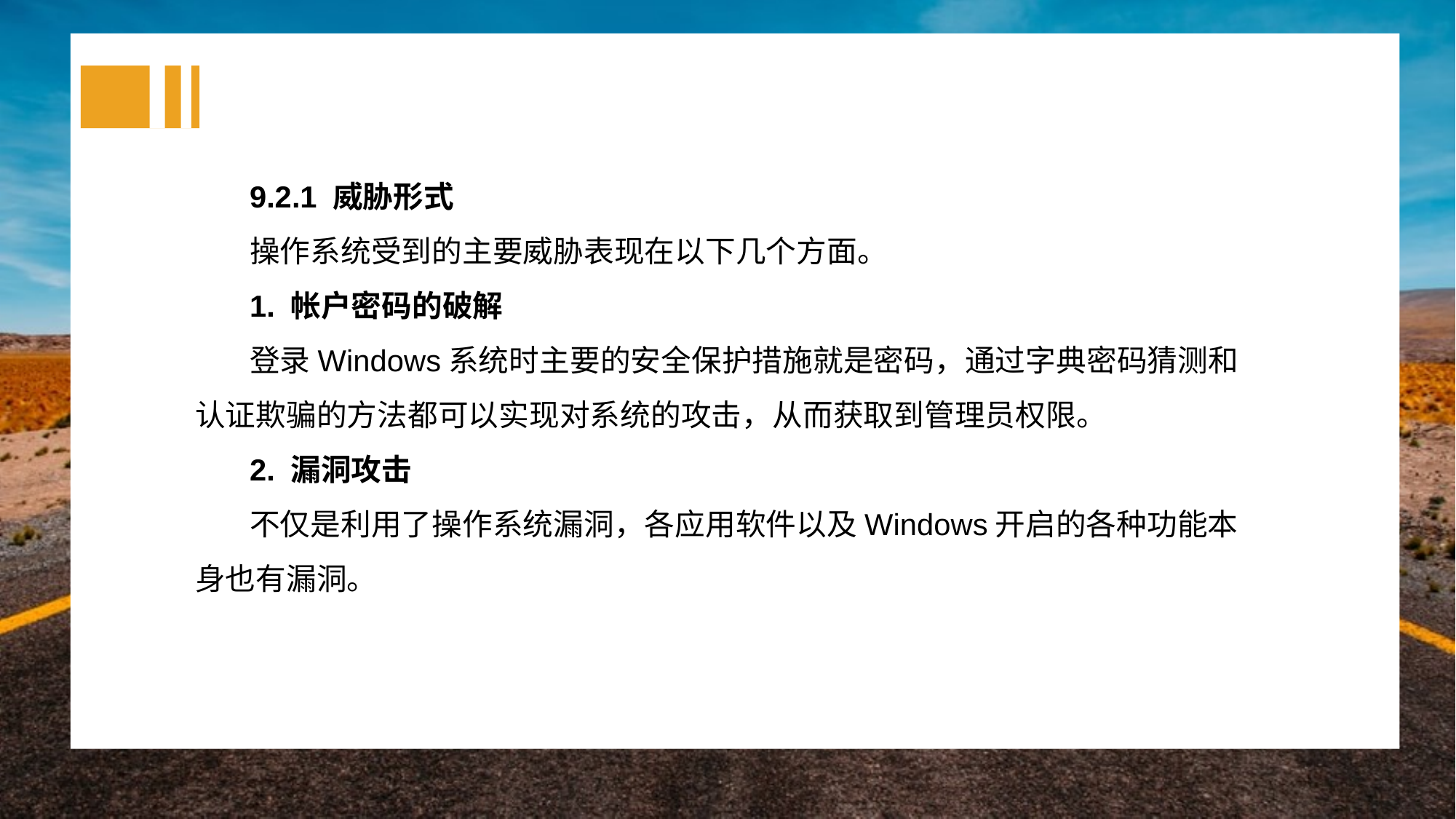

9.2.1 威胁形式
操作系统受到的主要威胁表现在以下几个方面。
1. 帐户密码的破解
登录Windows系统时主要的安全保护措施就是密码，通过字典密码猜测和认证欺骗的方法都可以实现对系统的攻击，从而获取到管理员权限。
2. 漏洞攻击
不仅是利用了操作系统漏洞，各应用软件以及Windows开启的各种功能本身也有漏洞。